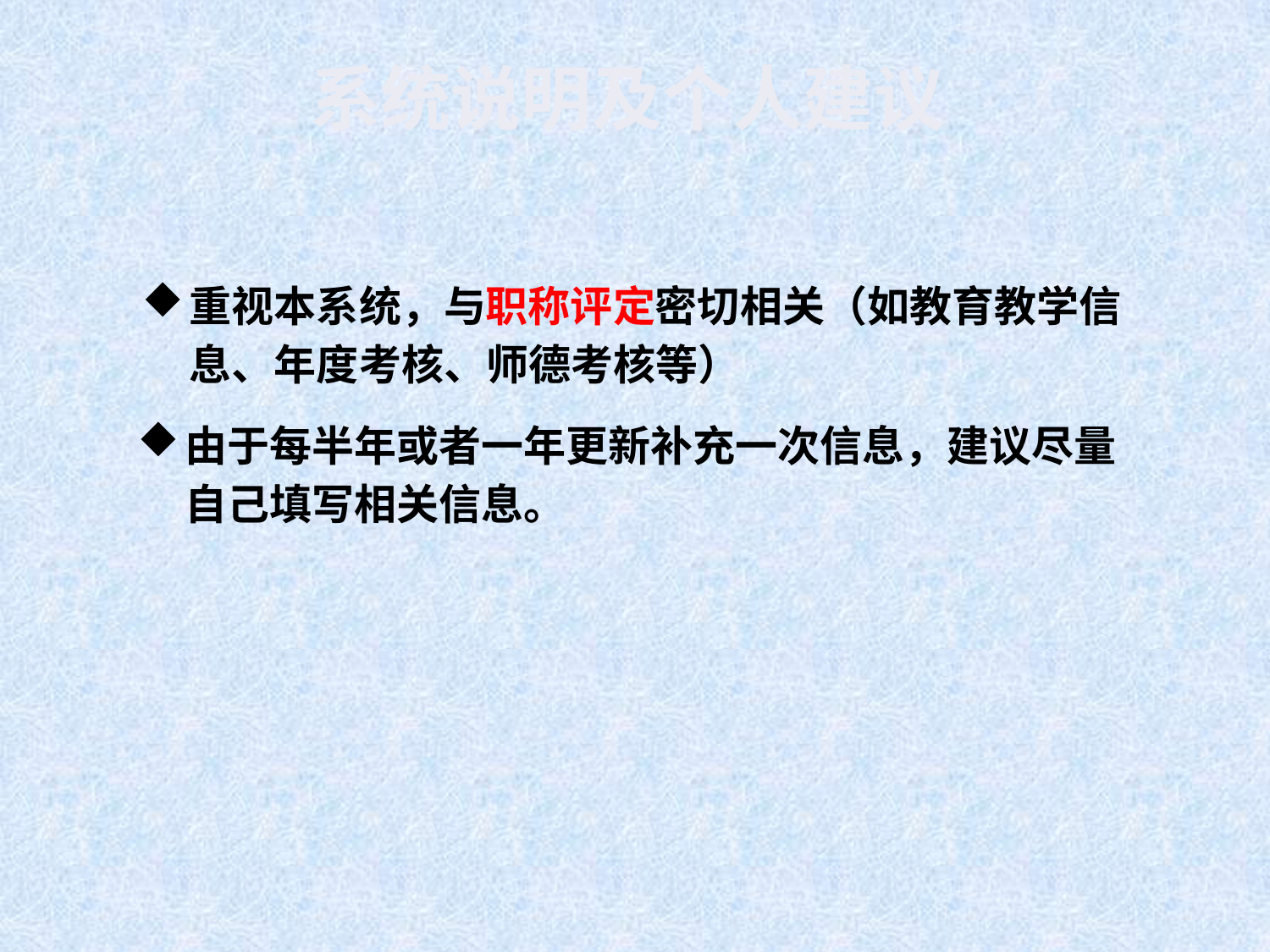

系统说明及个人建议
重视本系统，与职称评定密切相关（如教育教学信息、年度考核、师德考核等）
由于每半年或者一年更新补充一次信息，建议尽量自己填写相关信息。